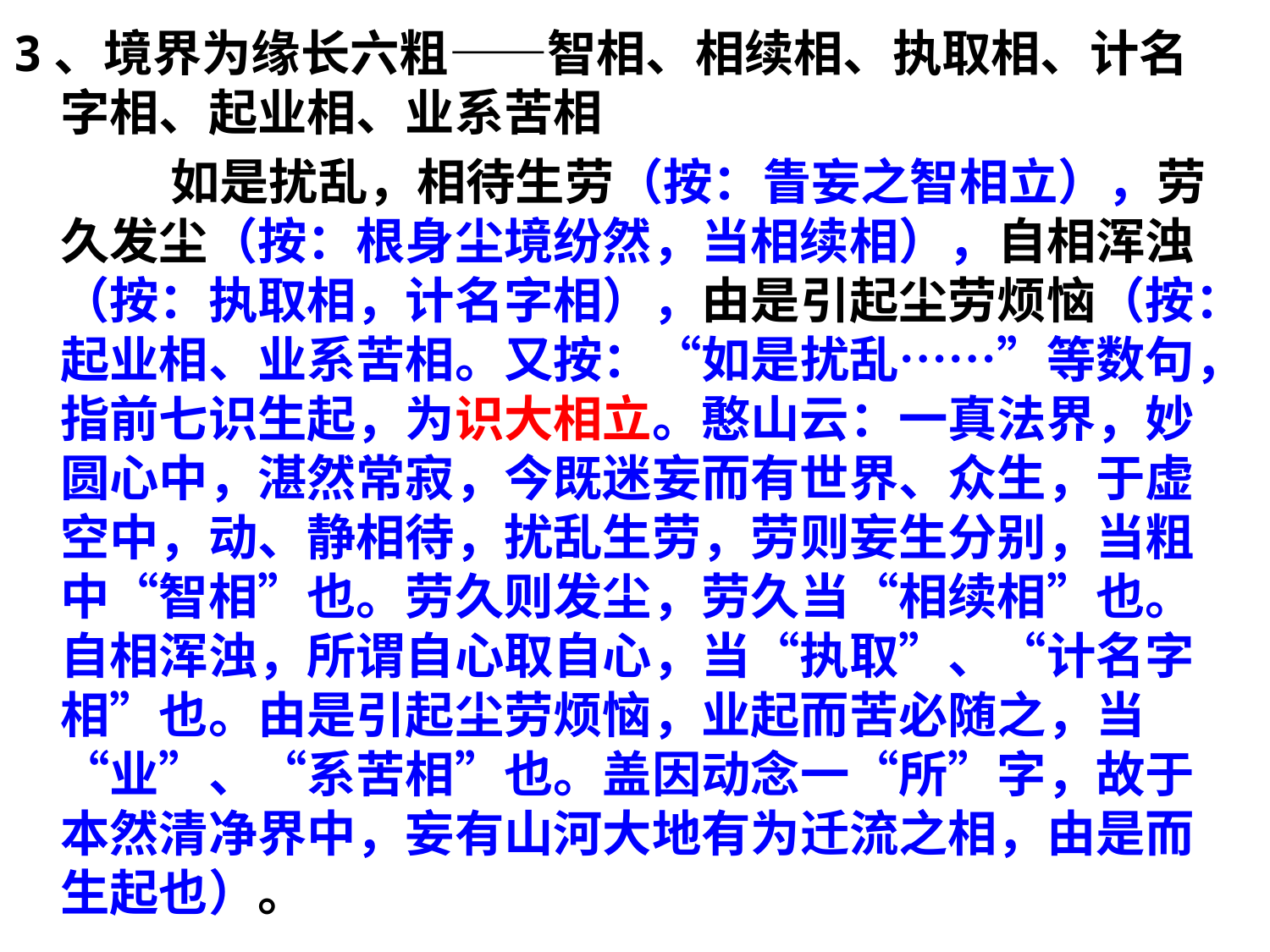

3、境界为缘长六粗——智相、相续相、执取相、计名字相、起业相、业系苦相
             如是扰乱，相待生劳（按：眚妄之智相立），劳久发尘（按：根身尘境纷然，当相续相），自相浑浊（按：执取相，计名字相），由是引起尘劳烦恼（按：起业相、业系苦相。又按：“如是扰乱……”等数句，指前七识生起，为识大相立。憨山云：一真法界，妙圆心中，湛然常寂，今既迷妄而有世界、众生，于虚空中，动、静相待，扰乱生劳，劳则妄生分别，当粗中“智相”也。劳久则发尘，劳久当“相续相”也。自相浑浊，所谓自心取自心，当“执取”、“计名字相”也。由是引起尘劳烦恼，业起而苦必随之，当“业”、“系苦相”也。盖因动念一“所”字，故于本然清净界中，妄有山河大地有为迁流之相，由是而生起也）。